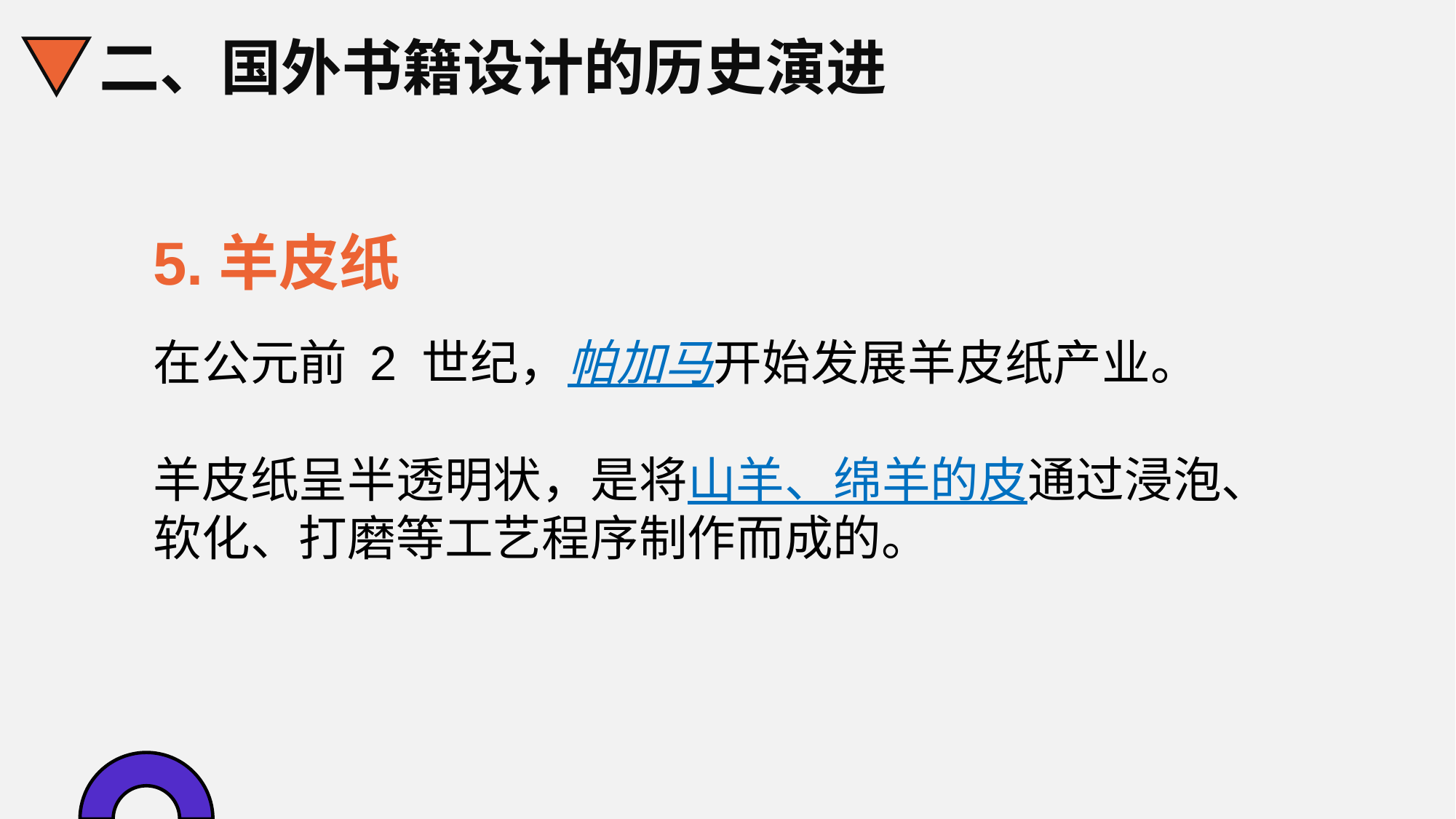

二、国外书籍设计的历史演进

5.羊皮纸
在公元前 2 世纪，帕加马开始发展羊皮纸产业。
羊皮纸呈半透明状，是将山羊、绵羊的皮通过浸泡、软化、打磨等工艺程序制作而成的。